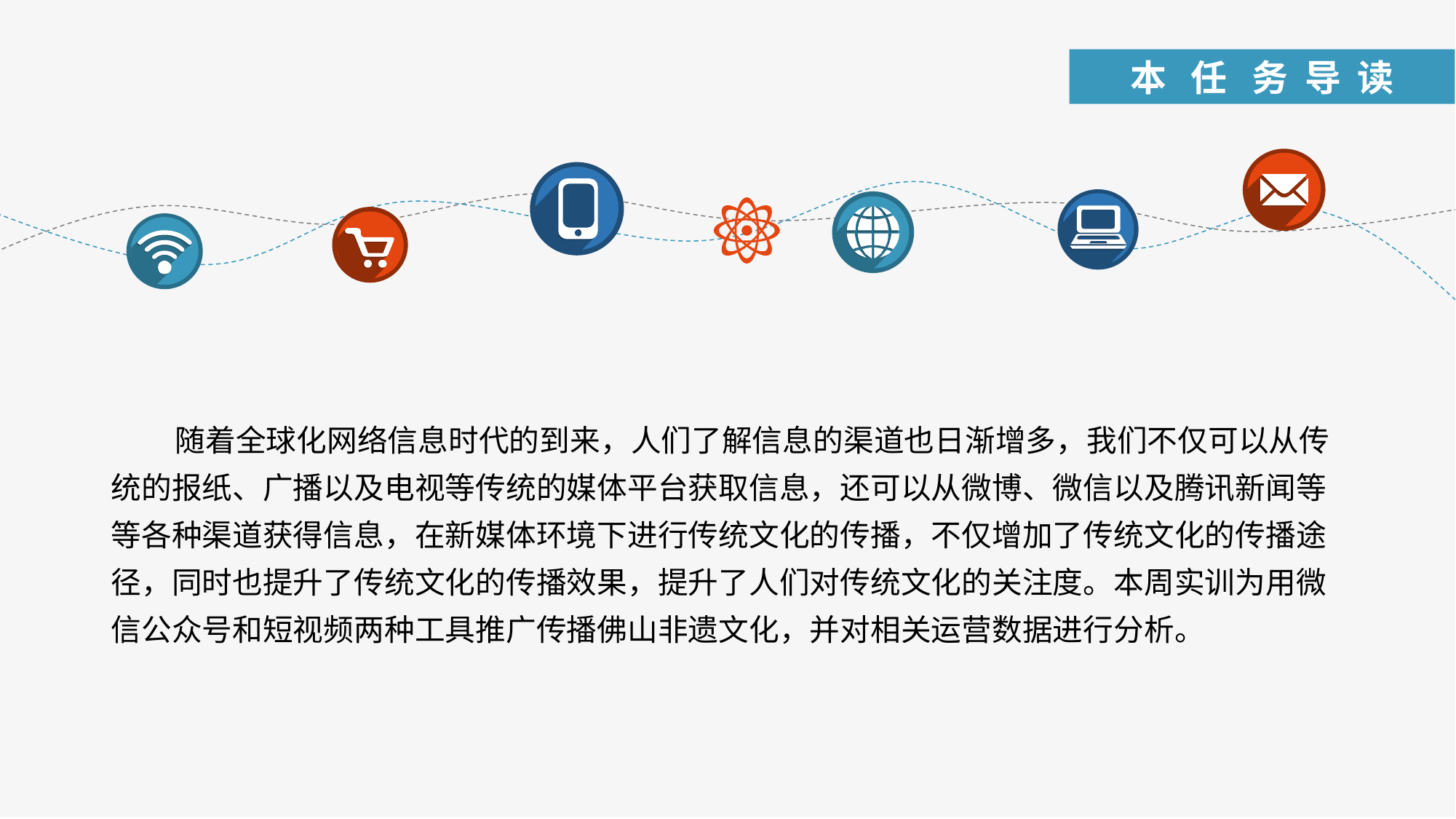

本   任   务  导  读

随着全球化网络信息时代的到来，人们了解信息的渠道也日渐增多，我们不仅可以从传统的报纸、广播以及电视等传统的媒体平台获取信息，还可以从微博、微信以及腾讯新闻等等各种渠道获得信息，在新媒体环境下进行传统文化的传播，不仅增加了传统文化的传播途径，同时也提升了传统文化的传播效果，提升了人们对传统文化的关注度。本周实训为用微信公众号和短视频两种工具推广传播佛山非遗文化，并对相关运营数据进行分析。